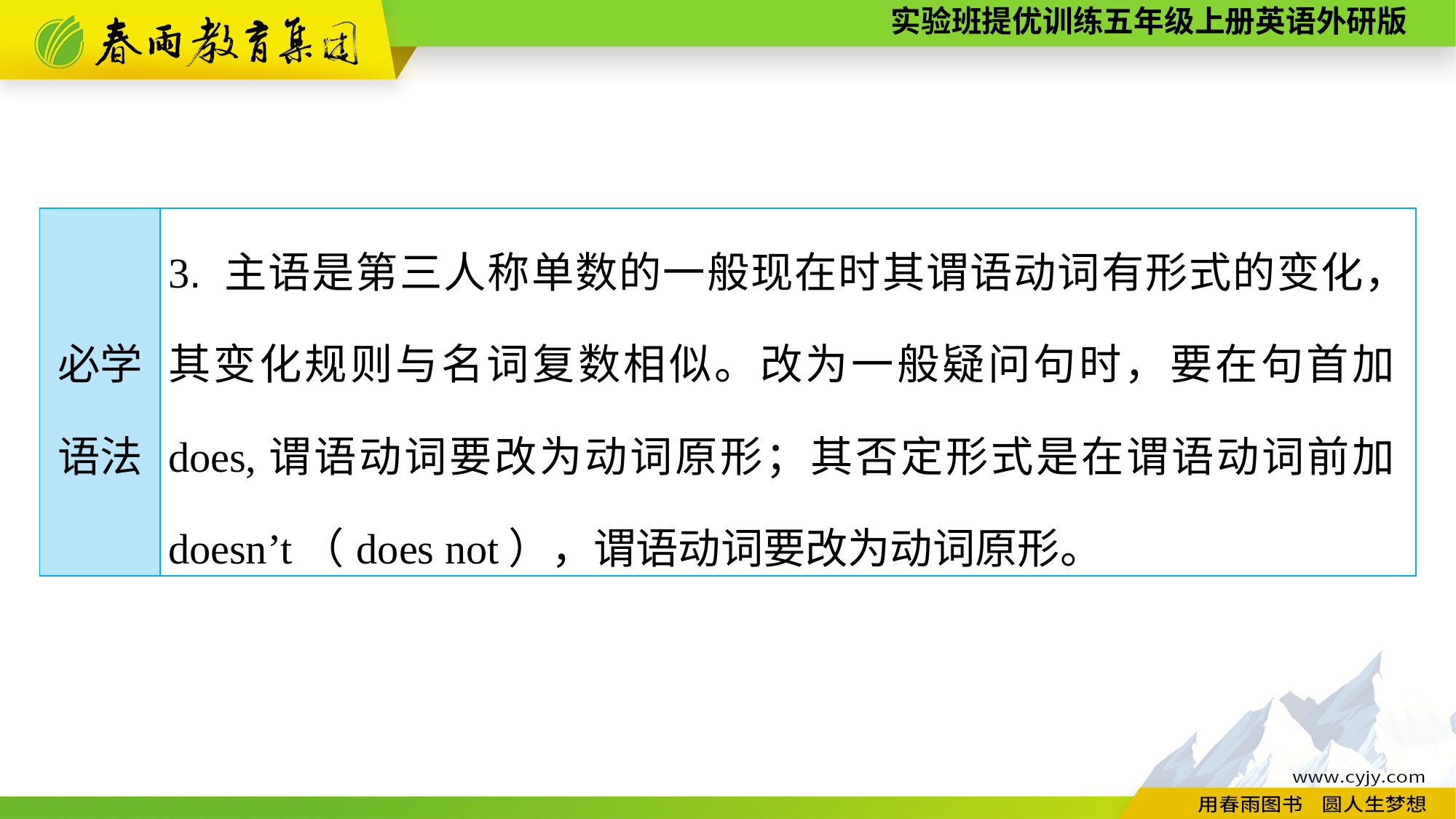

| 必学 语法 | 3. 主语是第三人称单数的一般现在时其谓语动词有形式的变化，其变化规则与名词复数相似。改为一般疑问句时，要在句首加does,谓语动词要改为动词原形；其否定形式是在谓语动词前加doesn’t（does not），谓语动词要改为动词原形。 |
| --- | --- |